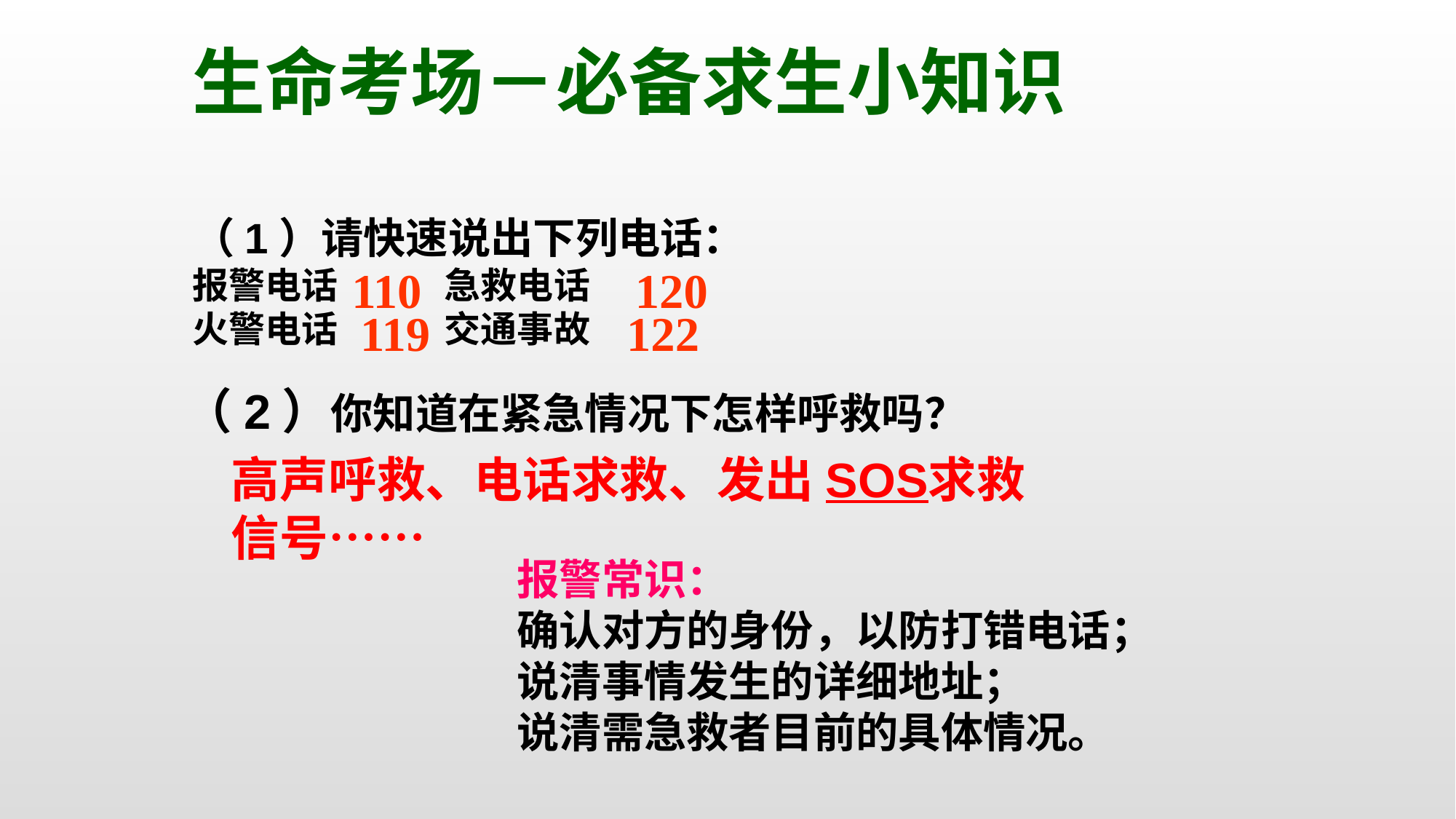

生命考场－必备求生小知识

（1）请快速说出下列电话：
报警电话             急救电话
火警电话             交通事故

110
120
119
122
（2）你知道在紧急情况下怎样呼救吗？

高声呼救、电话求救、发出SOS求救信号……
报警常识：
确认对方的身份，以防打错电话；
说清事情发生的详细地址；
说清需急救者目前的具体情况。